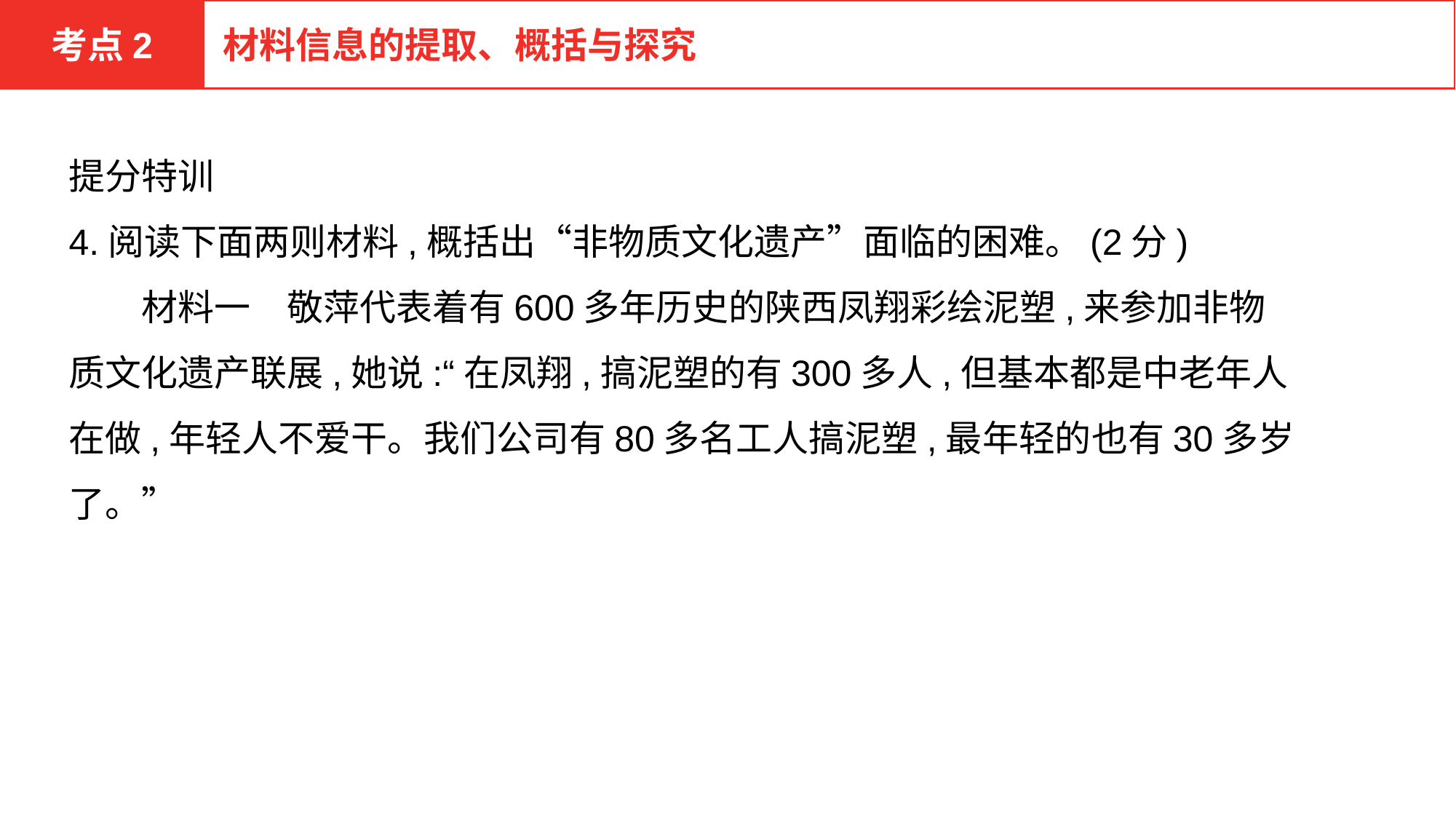

考点2
材料信息的提取、概括与探究
提分特训
4.阅读下面两则材料,概括出“非物质文化遗产”面临的困难。(2分)
　　材料一　敬萍代表着有600多年历史的陕西凤翔彩绘泥塑,来参加非物质文化遗产联展,她说:“在凤翔,搞泥塑的有300多人,但基本都是中老年人在做,年轻人不爱干。我们公司有80多名工人搞泥塑,最年轻的也有30多岁了。”